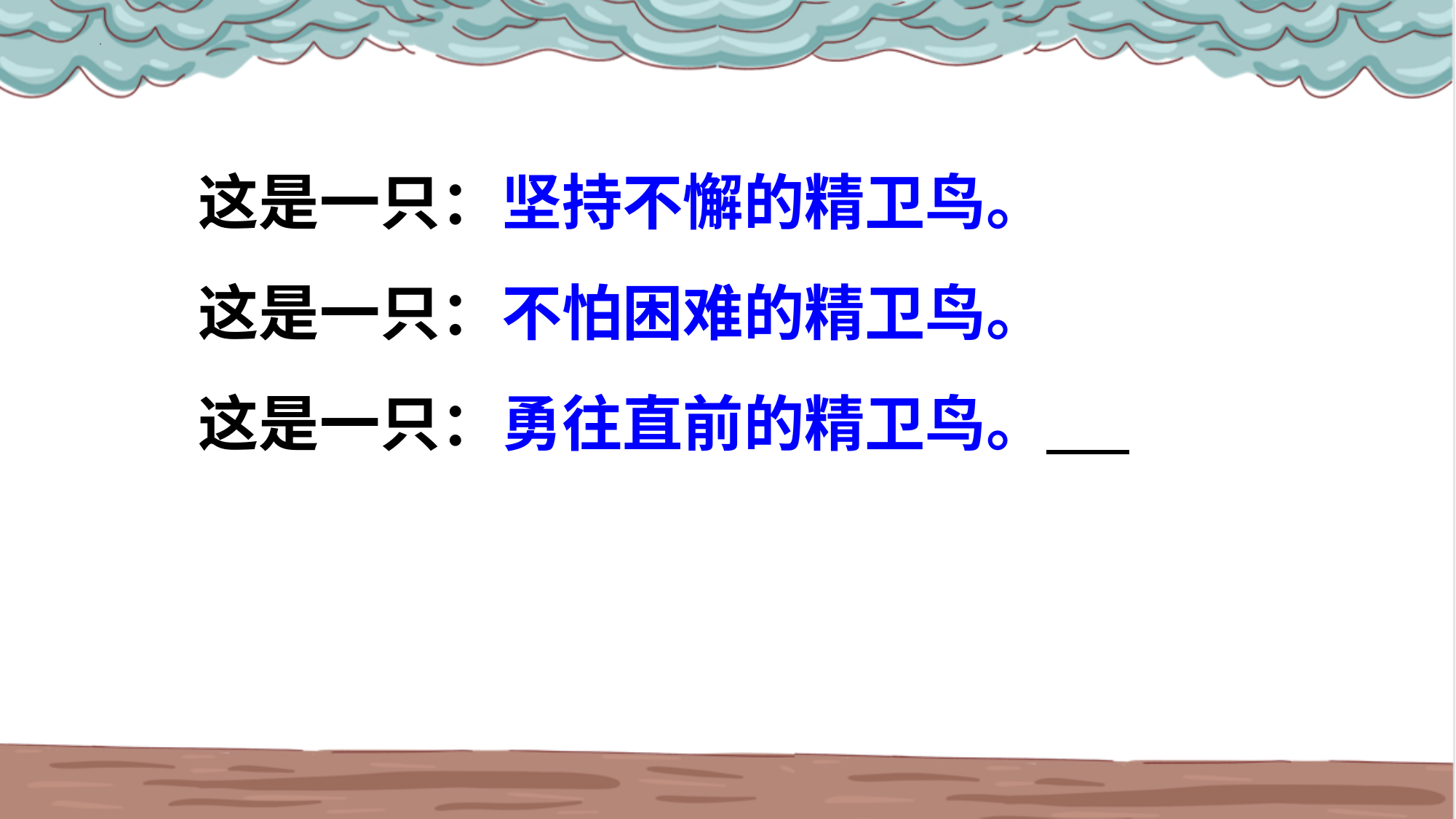

这是一只：坚持不懈的精卫鸟。
   这是一只：不怕困难的精卫鸟。
   这是一只：勇往直前的精卫鸟。